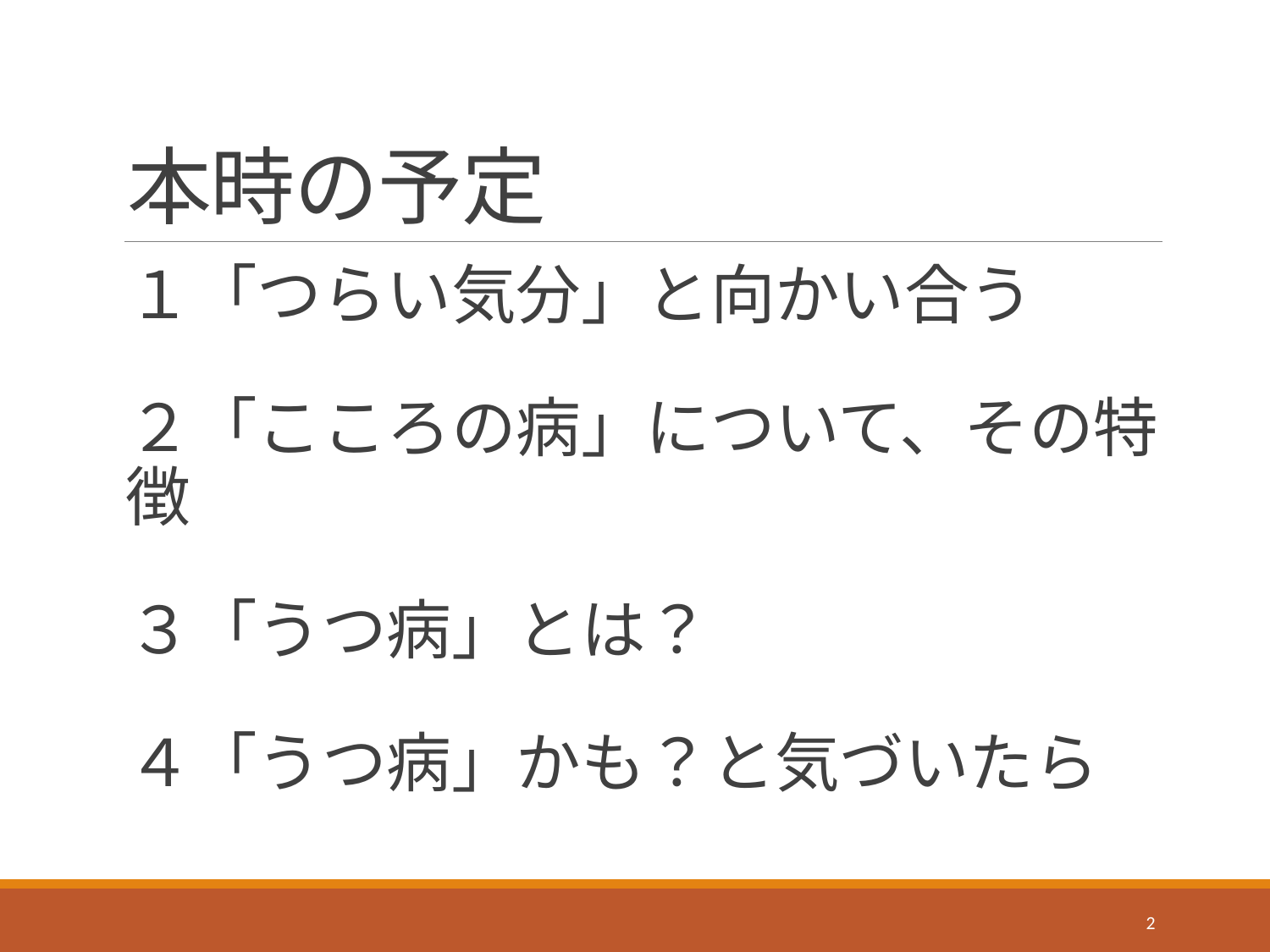

# 本時の予定
１「つらい気分」と向かい合う

２「こころの病」について、その特徴

３「うつ病」とは？

４「うつ病」かも？と気づいたら
2